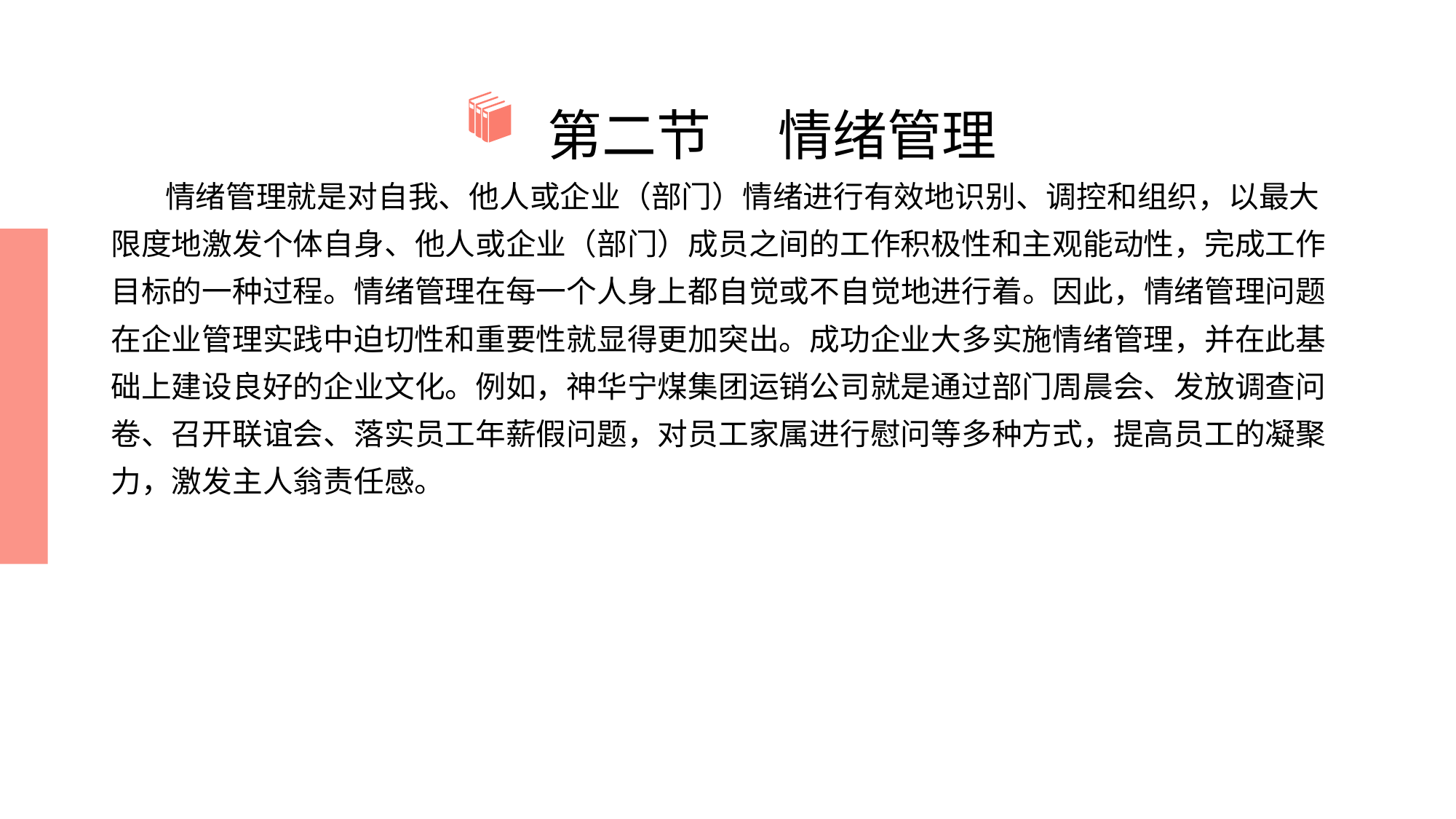

# 第二节 	 情绪管理
       情绪管理就是对自我、他人或企业（部门）情绪进行有效地识别、调控和组织，以最大限度地激发个体自身、他人或企业（部门）成员之间的工作积极性和主观能动性，完成工作目标的一种过程。情绪管理在每一个人身上都自觉或不自觉地进行着。因此，情绪管理问题在企业管理实践中迫切性和重要性就显得更加突出。成功企业大多实施情绪管理，并在此基础上建设良好的企业文化。例如，神华宁煤集团运销公司就是通过部门周晨会、发放调查问卷、召开联谊会、落实员工年薪假问题，对员工家属进行慰问等多种方式，提高员工的凝聚力，激发主人翁责任感。